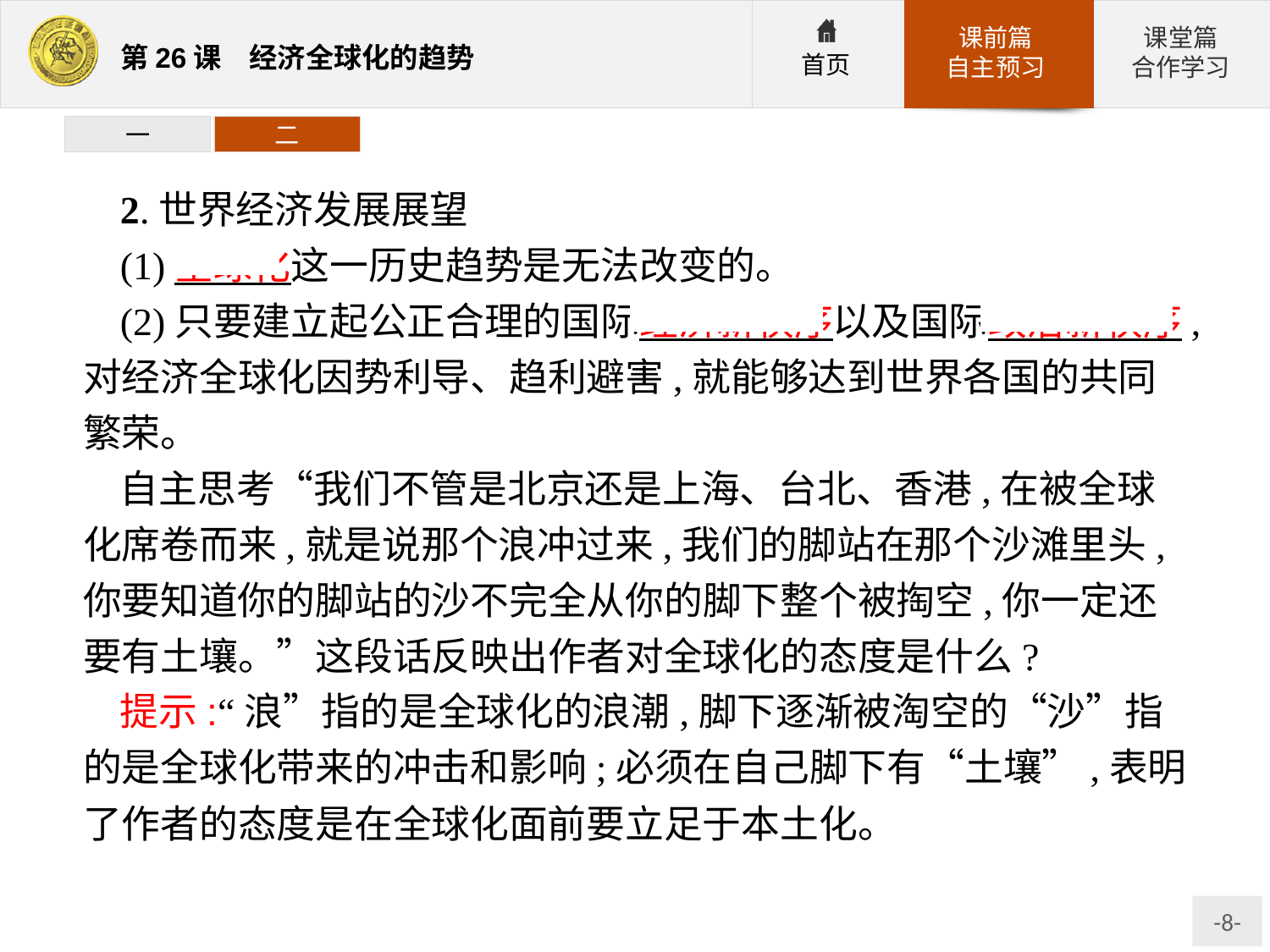

一
二
2.世界经济发展展望
(1)全球化这一历史趋势是无法改变的。
(2)只要建立起公正合理的国际经济新秩序以及国际政治新秩序,对经济全球化因势利导、趋利避害,就能够达到世界各国的共同繁荣。
自主思考“我们不管是北京还是上海、台北、香港,在被全球化席卷而来,就是说那个浪冲过来,我们的脚站在那个沙滩里头,你要知道你的脚站的沙不完全从你的脚下整个被掏空,你一定还要有土壤。”这段话反映出作者对全球化的态度是什么?
提示:“浪”指的是全球化的浪潮,脚下逐渐被淘空的“沙”指的是全球化带来的冲击和影响;必须在自己脚下有“土壤”,表明了作者的态度是在全球化面前要立足于本土化。